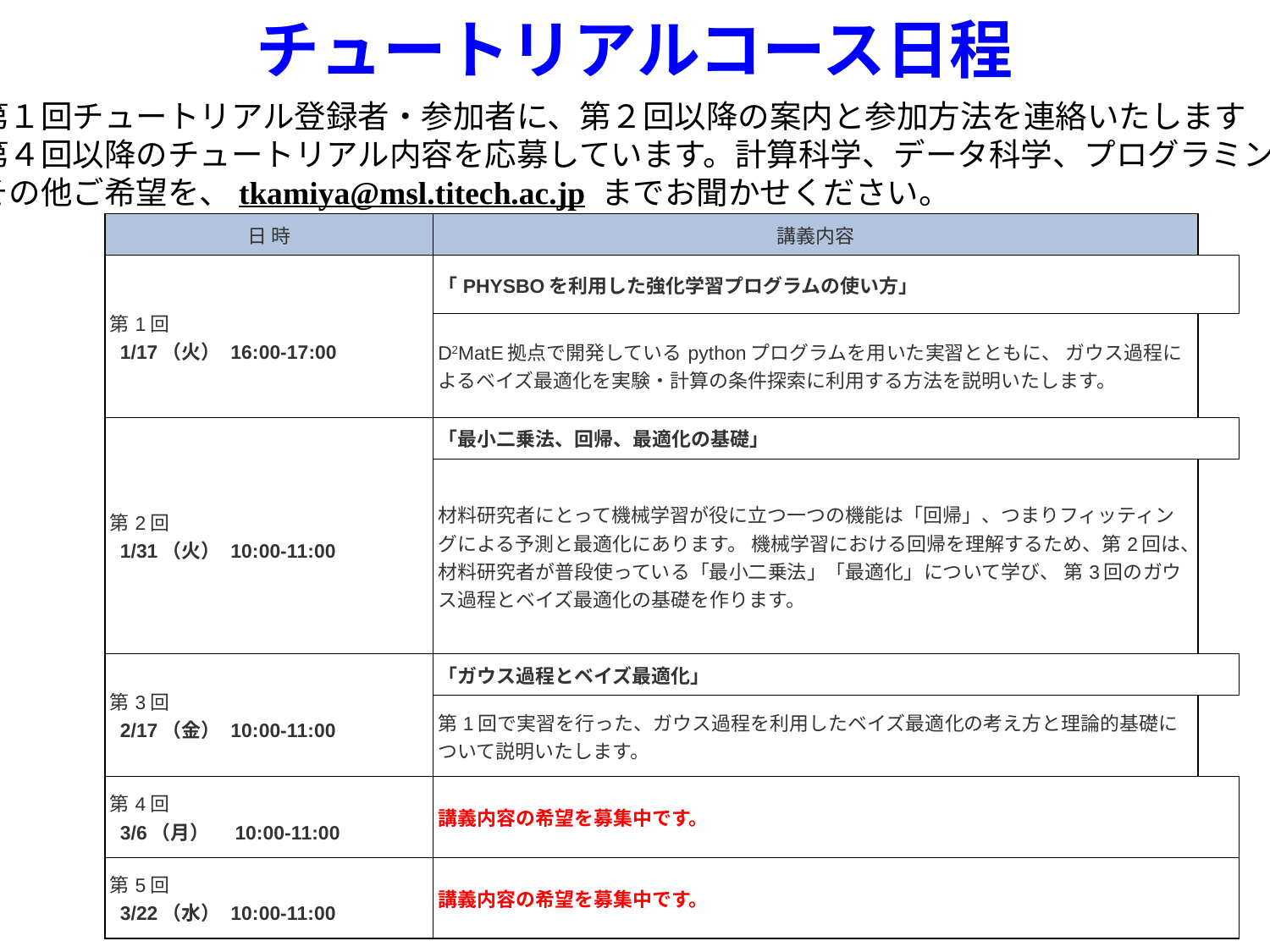

# チュートリアルコース日程
第１回チュートリアル登録者・参加者に、第２回以降の案内と参加方法を連絡いたします
第４回以降のチュートリアル内容を応募しています。計算科学、データ科学、プログラミング、
その他ご希望を、tkamiya@msl.titech.ac.jp までお聞かせください。
| 日 時 | 講義内容 |  |
| --- | --- | --- |
| 第1回  1/17（火） 16:00-17:00 | 「PHYSBOを利用した強化学習プログラムの使い方」 |  |
|  | D2MatE拠点で開発しているpythonプログラムを用いた実習とともに、 ガウス過程によるベイズ最適化を実験・計算の条件探索に利用する方法を説明いたします。 |  |
| 第2回  1/31（火） 10:00-11:00 | 「最小二乗法、回帰、最適化の基礎」 |  |
|  | 材料研究者にとって機械学習が役に立つ一つの機能は「回帰」、つまりフィッティングによる予測と最適化にあります。 機械学習における回帰を理解するため、第2回は、材料研究者が普段使っている「最小二乗法」「最適化」について学び、 第3回のガウス過程とベイズ最適化の基礎を作ります。 |  |
| 第3回  2/17（金） 10:00-11:00 | 「ガウス過程とベイズ最適化」 |  |
|  | 第1回で実習を行った、ガウス過程を利用したベイズ最適化の考え方と理論的基礎について説明いたします。 |  |
| 第4回  3/6（月）　10:00-11:00 | 講義内容の希望を募集中です。 |  |
| 第5回  3/22（水） 10:00-11:00 | 講義内容の希望を募集中です。 |  |